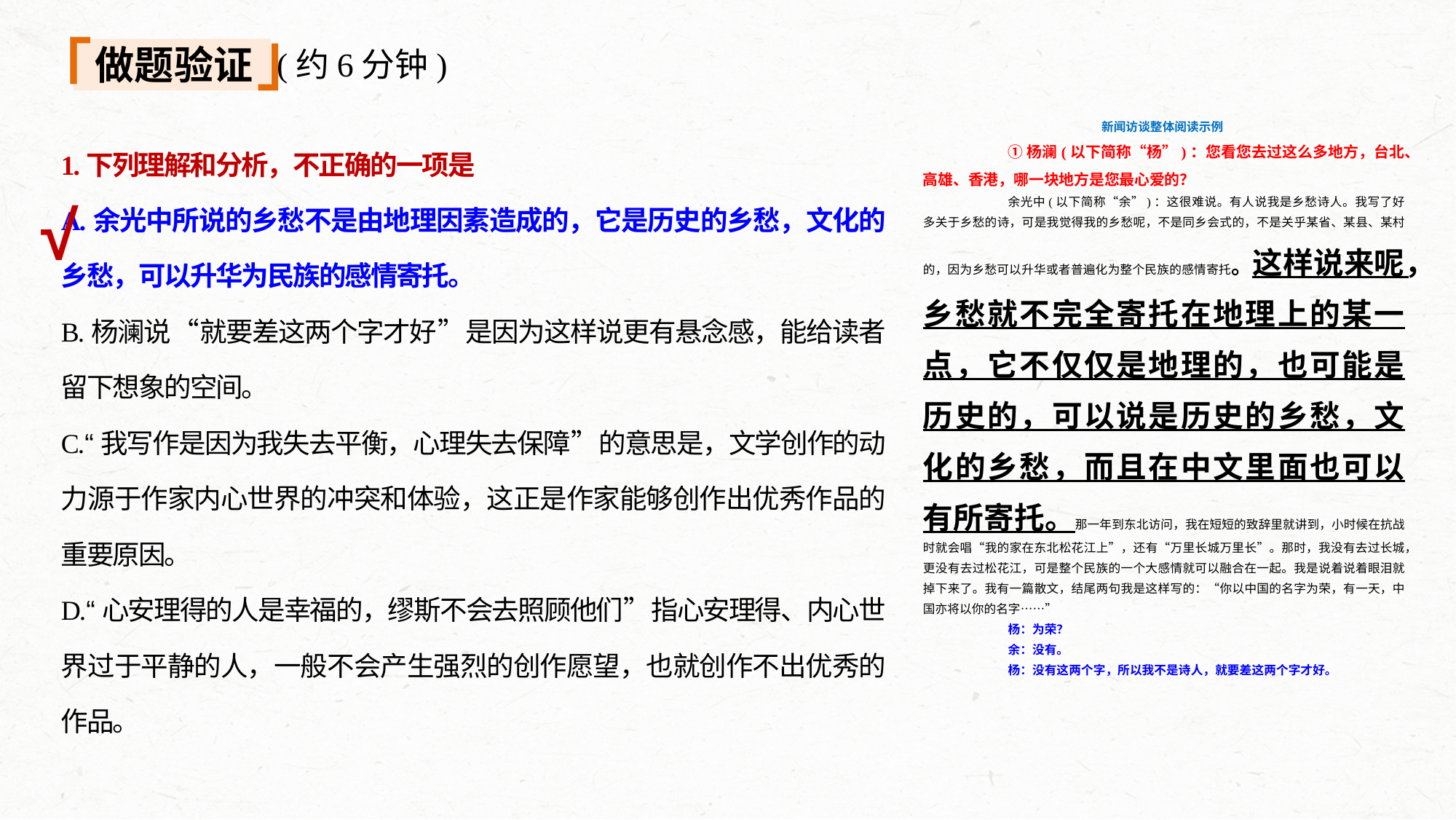

做题验证

(约6分钟)

新闻访谈整体阅读示例
①杨澜(以下简称“杨”)：您看您去过这么多地方，台北、高雄、香港，哪一块地方是您最心爱的？
余光中(以下简称“余”)：这很难说。有人说我是乡愁诗人。我写了好多关于乡愁的诗，可是我觉得我的乡愁呢，不是同乡会式的，不是关乎某省、某县、某村的，因为乡愁可以升华或者普遍化为整个民族的感情寄托。这样说来呢，乡愁就不完全寄托在地理上的某一点，它不仅仅是地理的，也可能是历史的，可以说是历史的乡愁，文化的乡愁，而且在中文里面也可以有所寄托。那一年到东北访问，我在短短的致辞里就讲到，小时候在抗战时就会唱“我的家在东北松花江上”，还有“万里长城万里长”。那时，我没有去过长城，更没有去过松花江，可是整个民族的一个大感情就可以融合在一起。我是说着说着眼泪就掉下来了。我有一篇散文，结尾两句我是这样写的：“你以中国的名字为荣，有一天，中国亦将以你的名字……”
杨：为荣？
余：没有。
杨：没有这两个字，所以我不是诗人，就要差这两个字才好。

1.下列理解和分析，不正确的一项是
A.余光中所说的乡愁不是由地理因素造成的，它是历史的乡愁，文化的乡愁，可以升华为民族的感情寄托。
B.杨澜说“就要差这两个字才好”是因为这样说更有悬念感，能给读者留下想象的空间。
C.“我写作是因为我失去平衡，心理失去保障”的意思是，文学创作的动力源于作家内心世界的冲突和体验，这正是作家能够创作出优秀作品的重要原因。
D.“心安理得的人是幸福的，缪斯不会去照顾他们”指心安理得、内心世界过于平静的人，一般不会产生强烈的创作愿望，也就创作不出优秀的作品。
√